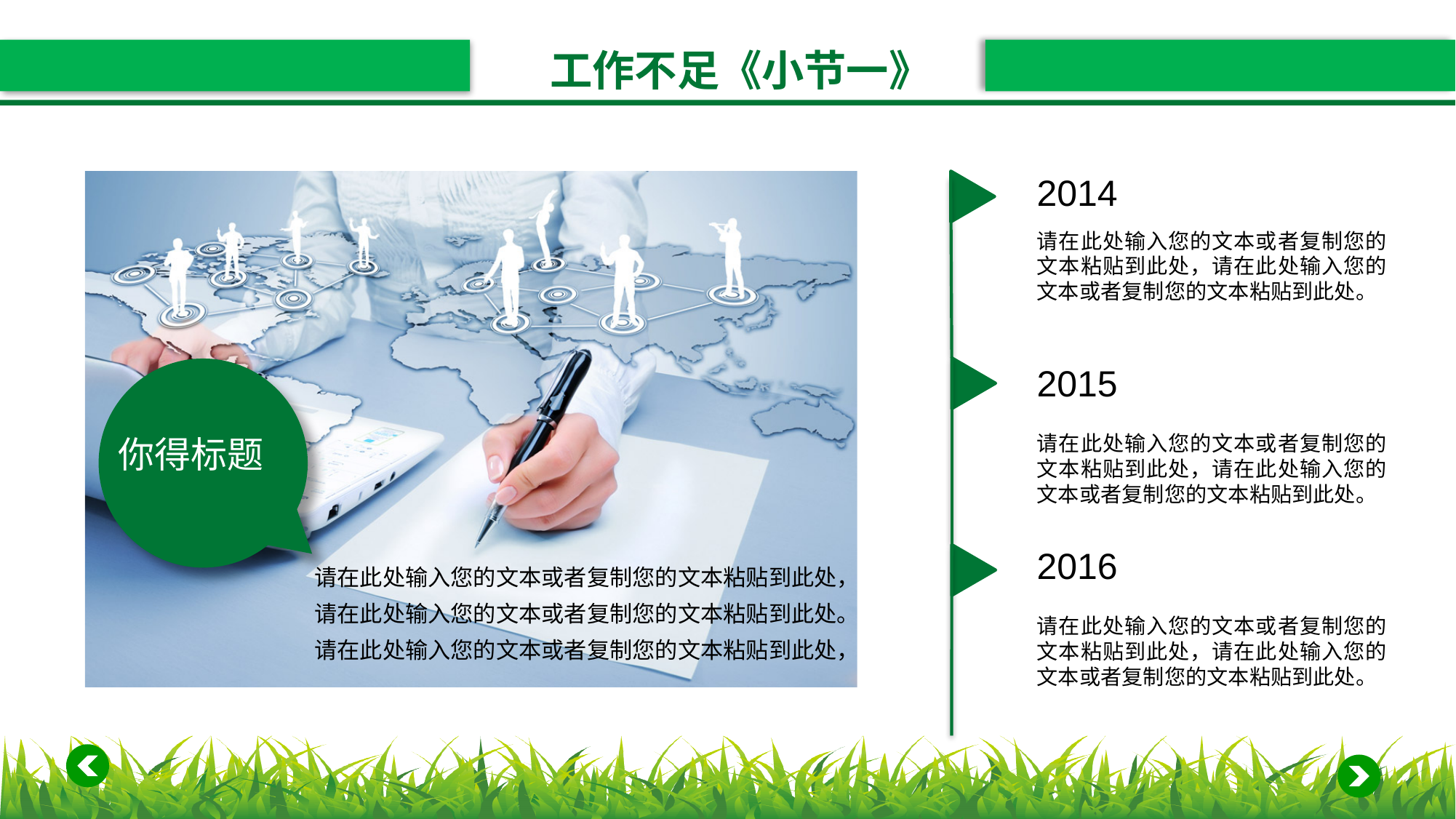

工作不足《小节一》
2014

请在此处输入您的文本或者复制您的文本粘贴到此处，请在此处输入您的文本或者复制您的文本粘贴到此处。
2015

你得标题
请在此处输入您的文本或者复制您的文本粘贴到此处，请在此处输入您的文本或者复制您的文本粘贴到此处。

2016

请在此处输入您的文本或者复制您的文本粘贴到此处，
请在此处输入您的文本或者复制您的文本粘贴到此处。
请在此处输入您的文本或者复制您的文本粘贴到此处，
请在此处输入您的文本或者复制您的文本粘贴到此处，请在此处输入您的文本或者复制您的文本粘贴到此处。